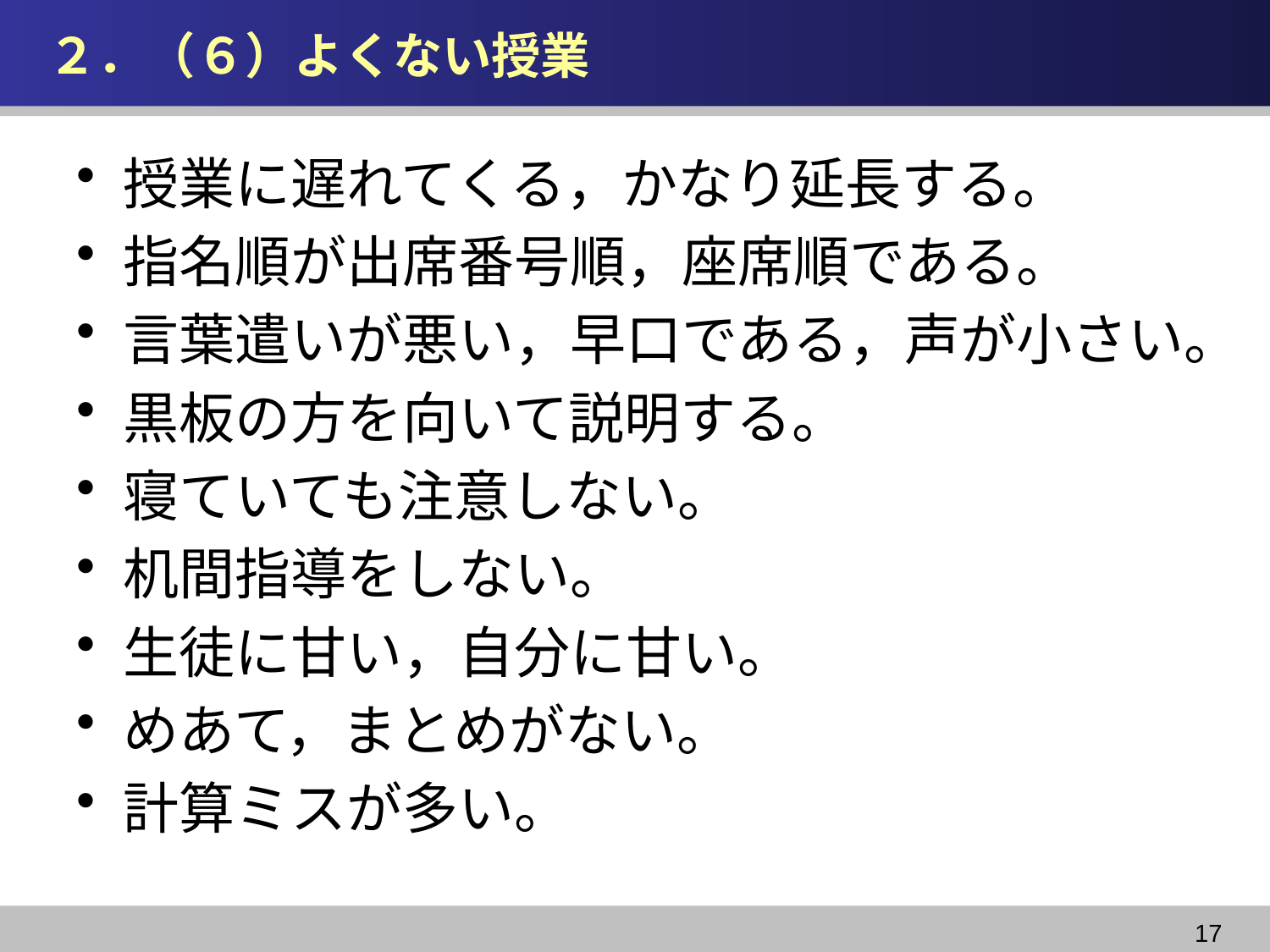

# ２．（６）よくない授業
授業に遅れてくる，かなり延長する。
指名順が出席番号順，座席順である。
言葉遣いが悪い，早口である，声が小さい。
黒板の方を向いて説明する。
寝ていても注意しない。
机間指導をしない。
生徒に甘い，自分に甘い。
めあて，まとめがない。
計算ミスが多い。
17